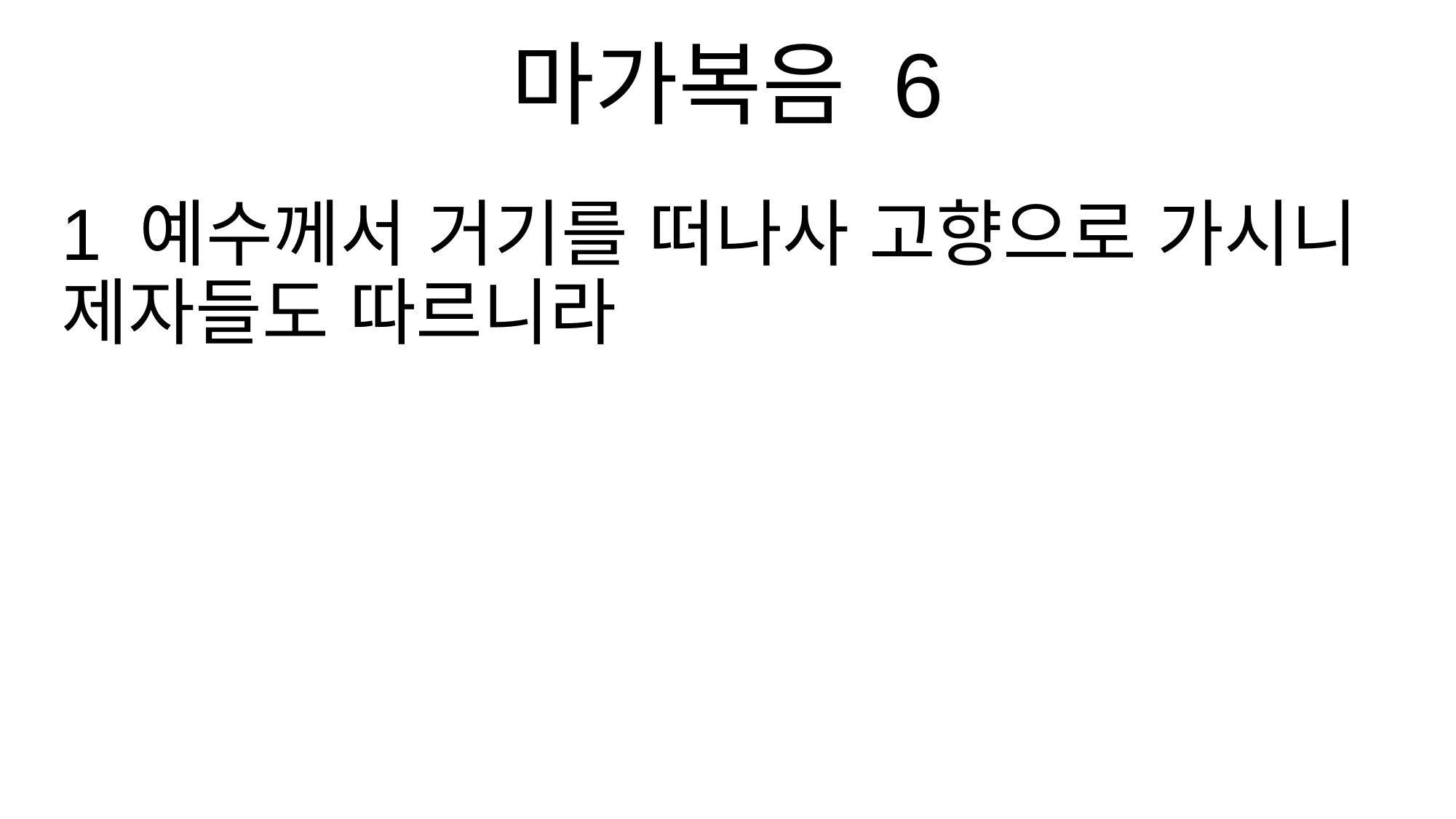

마가복음 6
1 예수께서 거기를 떠나사 고향으로 가시니 제자들도 따르니라